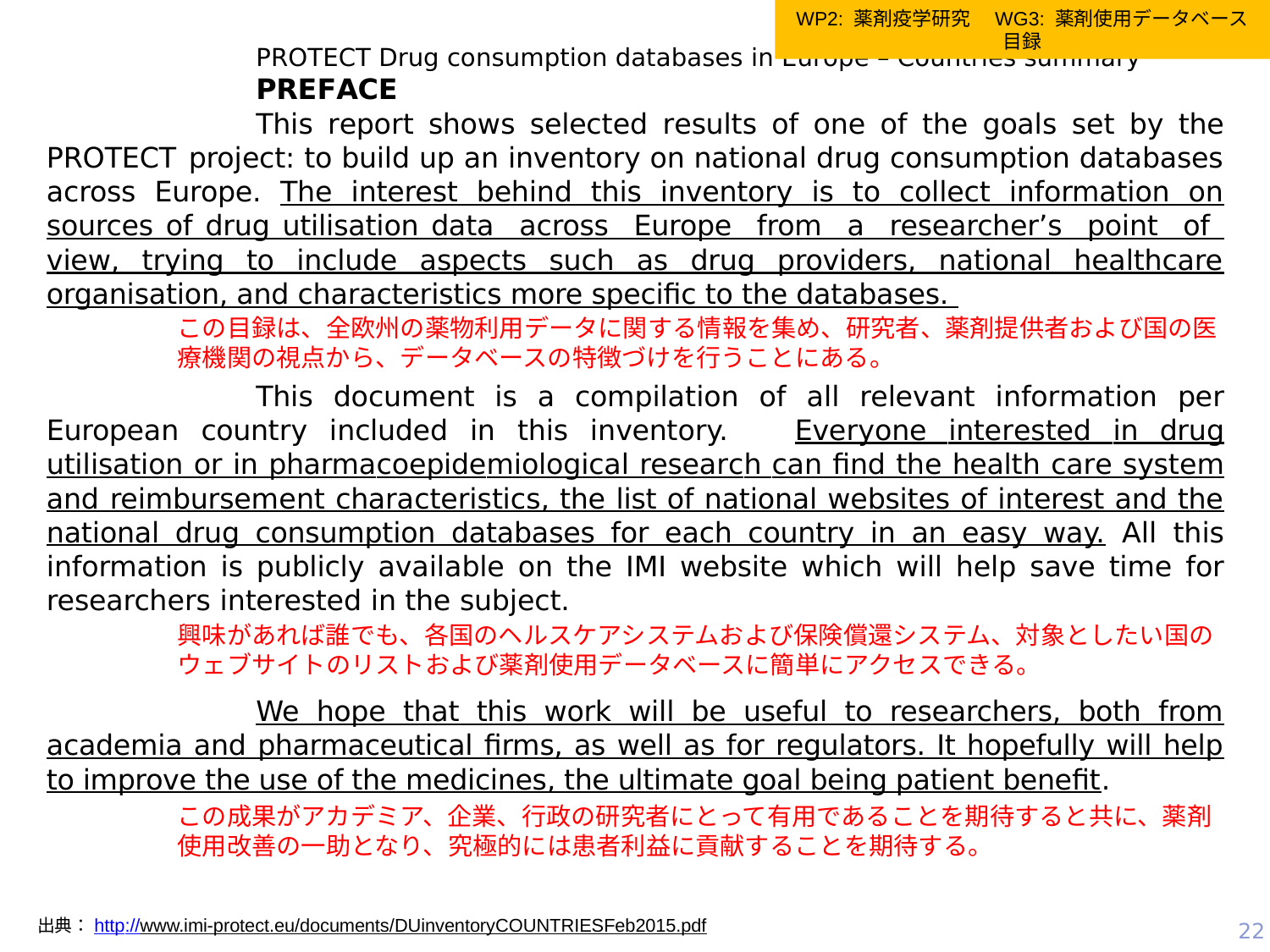

WP2: 薬剤疫学研究　WG3: 薬剤使用データベース目録
PROTECT Drug consumption databases in Europe – Countries summary
PREFACE
This report shows selected results of one of the goals set by the PROTECT project: to build up an inventory on national drug consumption databases across Europe. The interest behind this inventory is to collect information on sources of drug utilisation data  across  Europe  from  a  researcher’s  point  of  view,  trying  to  include  aspects  such  as  drug  providers,  national  healthcare organisation, and characteristics more specific to the databases.

This document is a compilation of all relevant information per European country included in this inventory.　Everyone interested in drug utilisation or in pharmacoepidemiological research can find the health care system and reimbursement characteristics, the list of national websites of interest and the national drug consumption databases for each country in an easy way. All this information is publicly available on the IMI website which will help save time for researchers interested in the subject.

We hope that this work will be useful to researchers, both from academia and pharmaceutical firms, as well as for regulators. It hopefully will help to improve the use of the medicines, the ultimate goal being patient benefit.
この目録は、全欧州の薬物利用データに関する情報を集め、研究者、薬剤提供者および国の医療機関の視点から、データベースの特徴づけを行うことにある。
興味があれば誰でも、各国のヘルスケアシステムおよび保険償還システム、対象としたい国のウェブサイトのリストおよび薬剤使用データベースに簡単にアクセスできる。
この成果がアカデミア、企業、行政の研究者にとって有用であることを期待すると共に、薬剤使用改善の一助となり、究極的には患者利益に貢献することを期待する。
22
出典：http://www.imi-protect.eu/documents/DUinventoryCOUNTRIESFeb2015.pdf